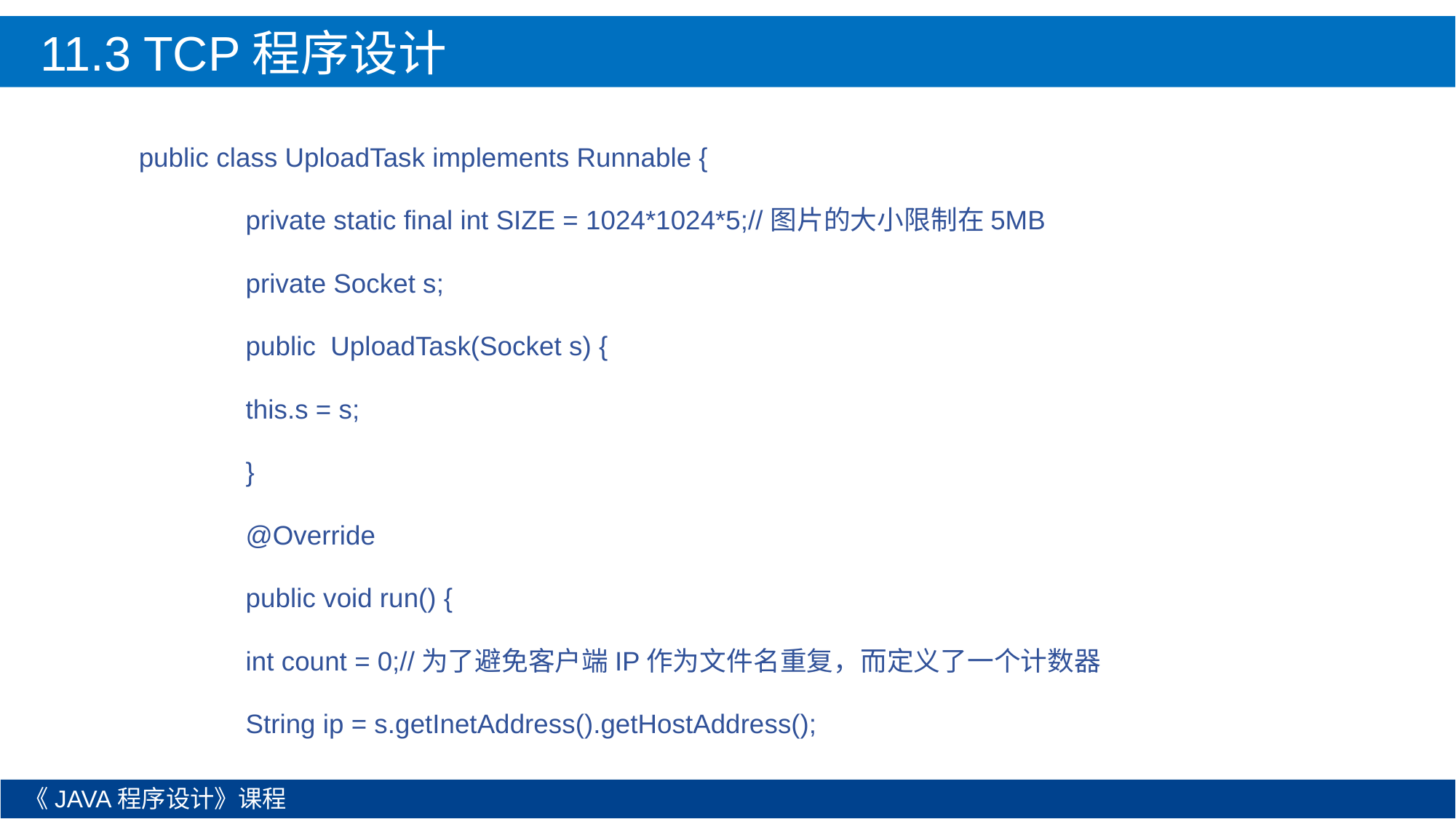

11.3 TCP程序设计
public class UploadTask implements Runnable {
	private static final int SIZE = 1024*1024*5;//图片的大小限制在5MB
	private Socket s;
	public  UploadTask(Socket s) {
		this.s = s;
	}
	@Override
	public void run() {
		int count = 0;//为了避免客户端IP作为文件名重复，而定义了一个计数器
		String ip = s.getInetAddress().getHostAddress();
《JAVA程序设计》课程